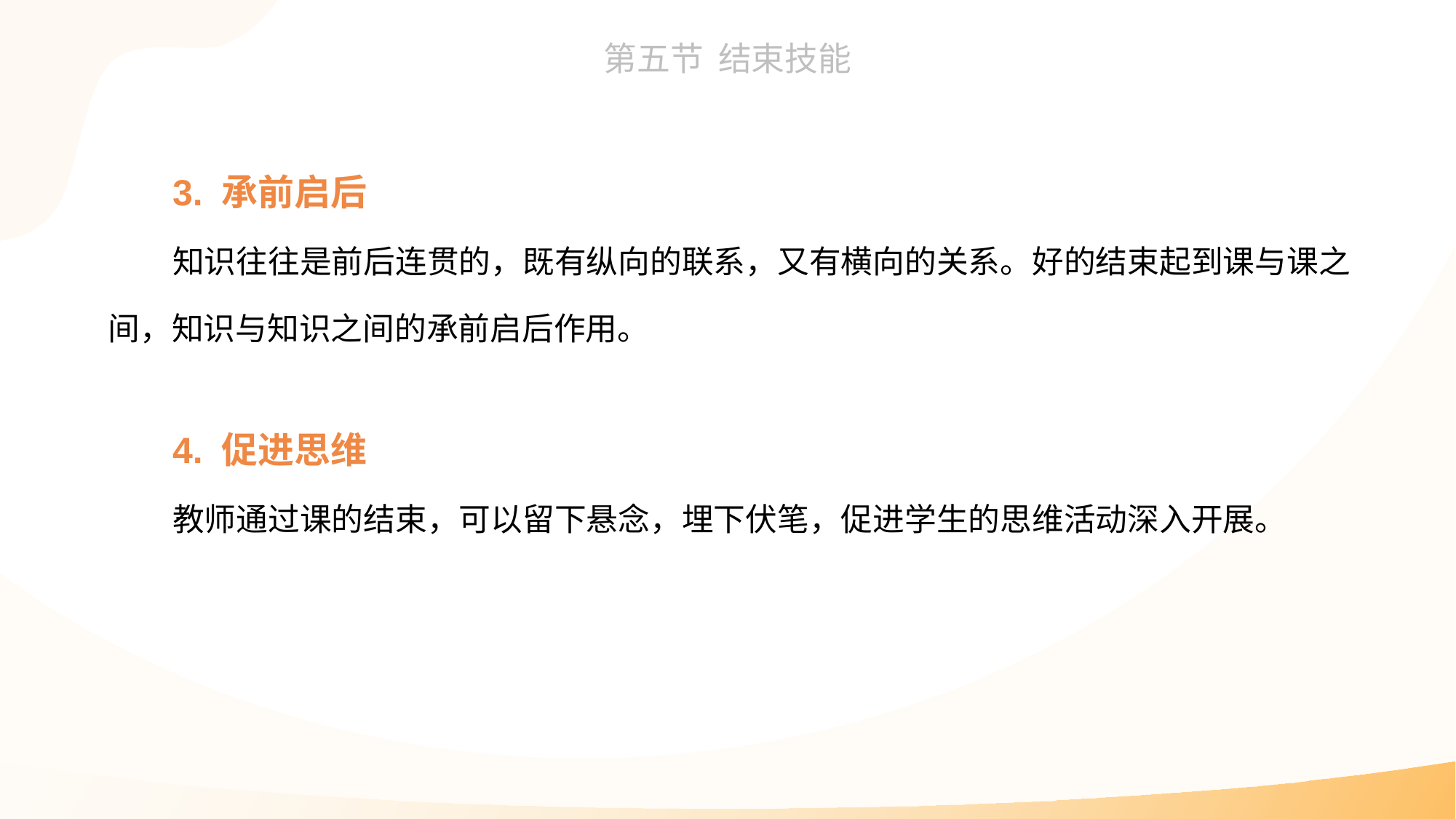

3. 承前启后
知识往往是前后连贯的，既有纵向的联系，又有横向的关系。好的结束起到课与课之间，知识与知识之间的承前启后作用。

4. 促进思维
教师通过课的结束，可以留下悬念，埋下伏笔，促进学生的思维活动深入开展。